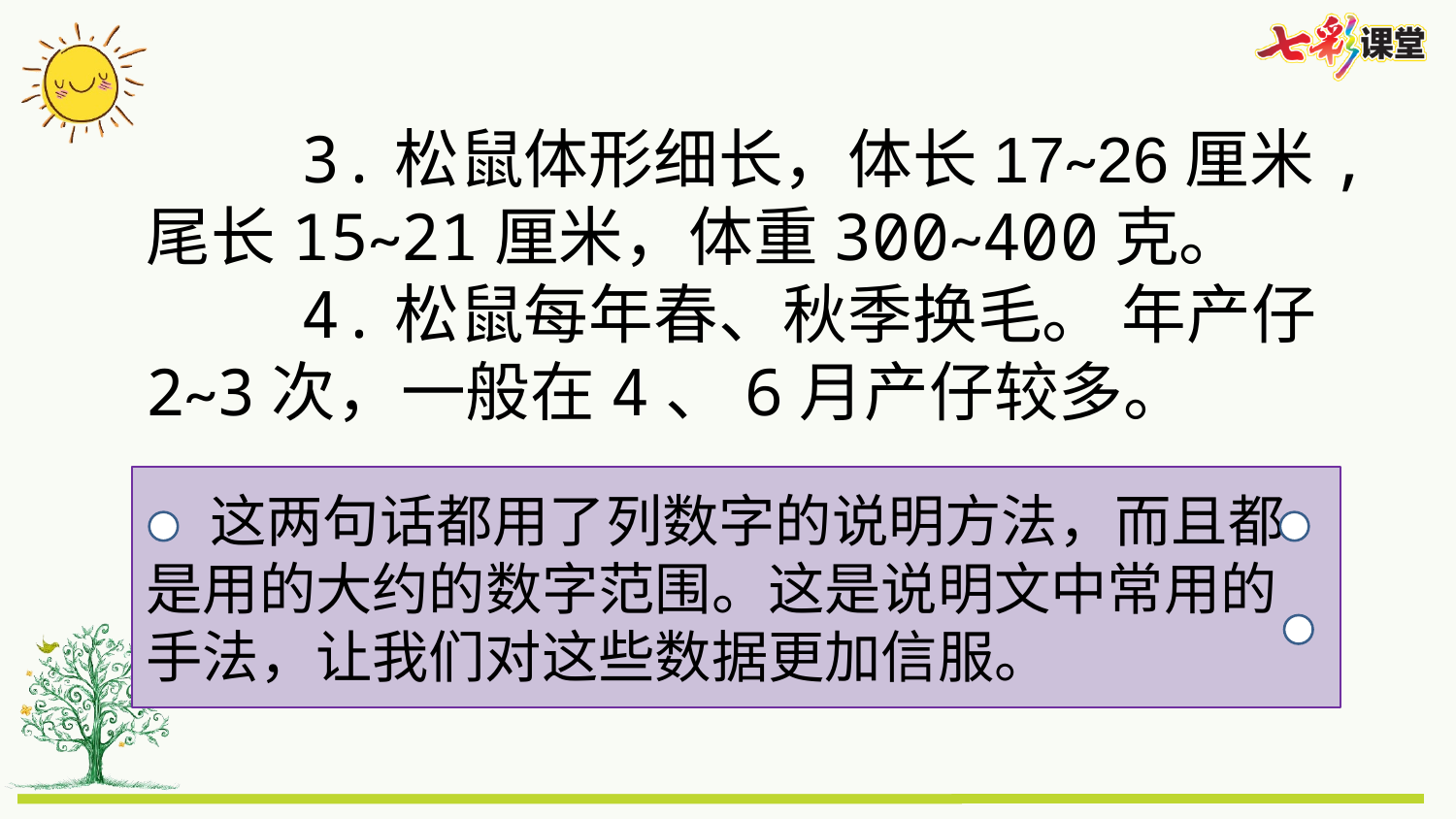

3.松鼠体形细长，体长17~26厘米,尾长15~21厘米，体重300~400克。
    4.松鼠每年春、秋季换毛。 年产仔2~3次，一般在4、6月产仔较多。
    这两句话都用了列数字的说明方法，而且都是用的大约的数字范围。这是说明文中常用的手法，让我们对这些数据更加信服。